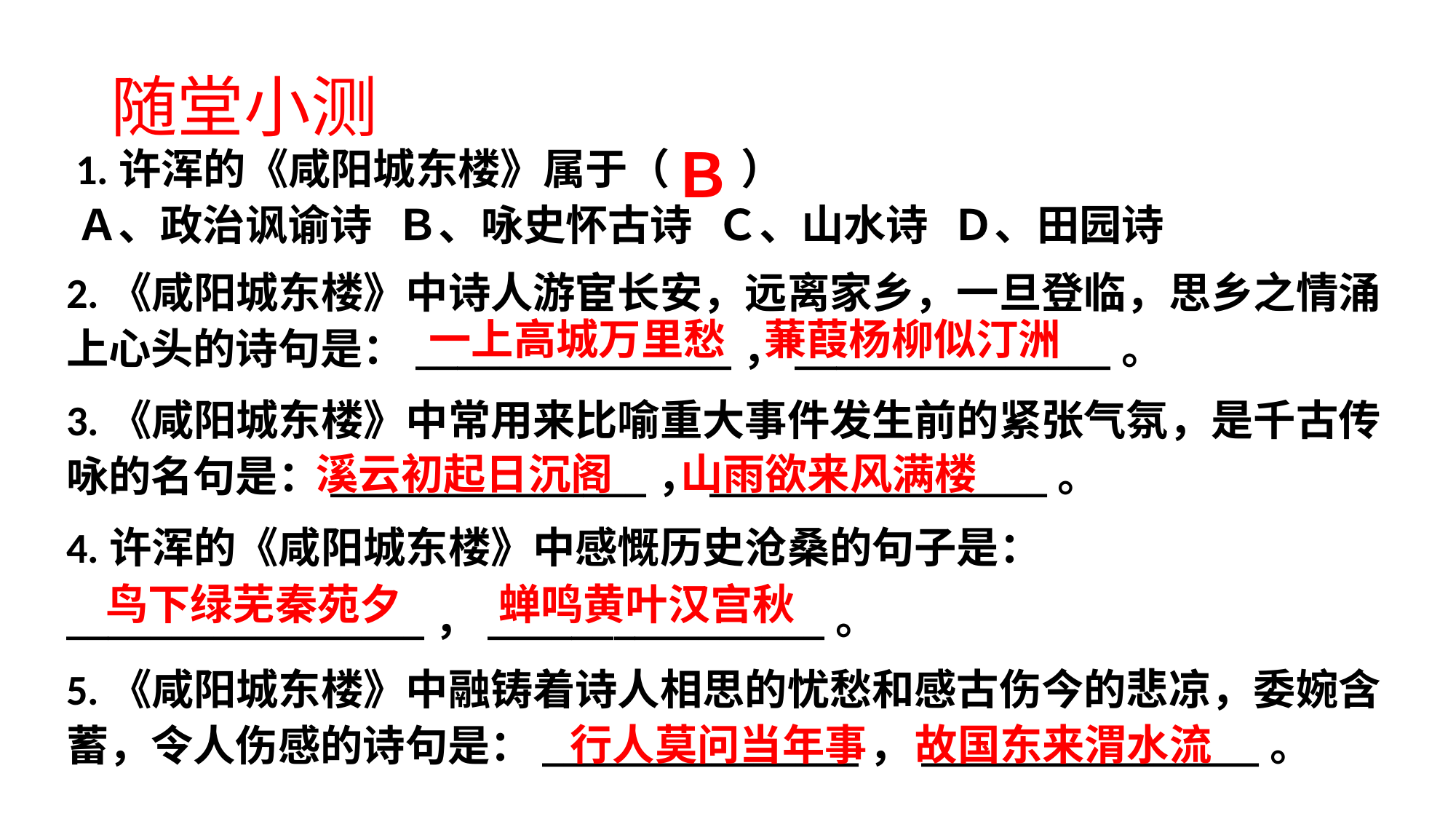

随堂小测
1.许浑的《咸阳城东楼》属于（      ）
Ａ、政治讽谕诗  Ｂ、咏史怀古诗  Ｃ、山水诗  Ｄ、田园诗
Ｂ
2.《咸阳城东楼》中诗人游宦长安，远离家乡，一旦登临，思乡之情涌上心头的诗句是：_______________，_______________。
3.《咸阳城东楼》中常用来比喻重大事件发生前的紧张气氛，是千古传咏的名句是：_______________，________________。
4.许浑的《咸阳城东楼》中感慨历史沧桑的句子是：
_________________，________________。
5.《咸阳城东楼》中融铸着诗人相思的忧愁和感古伤今的悲凉，委婉含蓄，令人伤感的诗句是：_______________，________________。
一上高城万里愁    蒹葭杨柳似汀洲
溪云初起日沉阁       山雨欲来风满楼
鸟下绿芜秦苑夕          蝉鸣黄叶汉宫秋
行人莫问当年事     故国东来渭水流